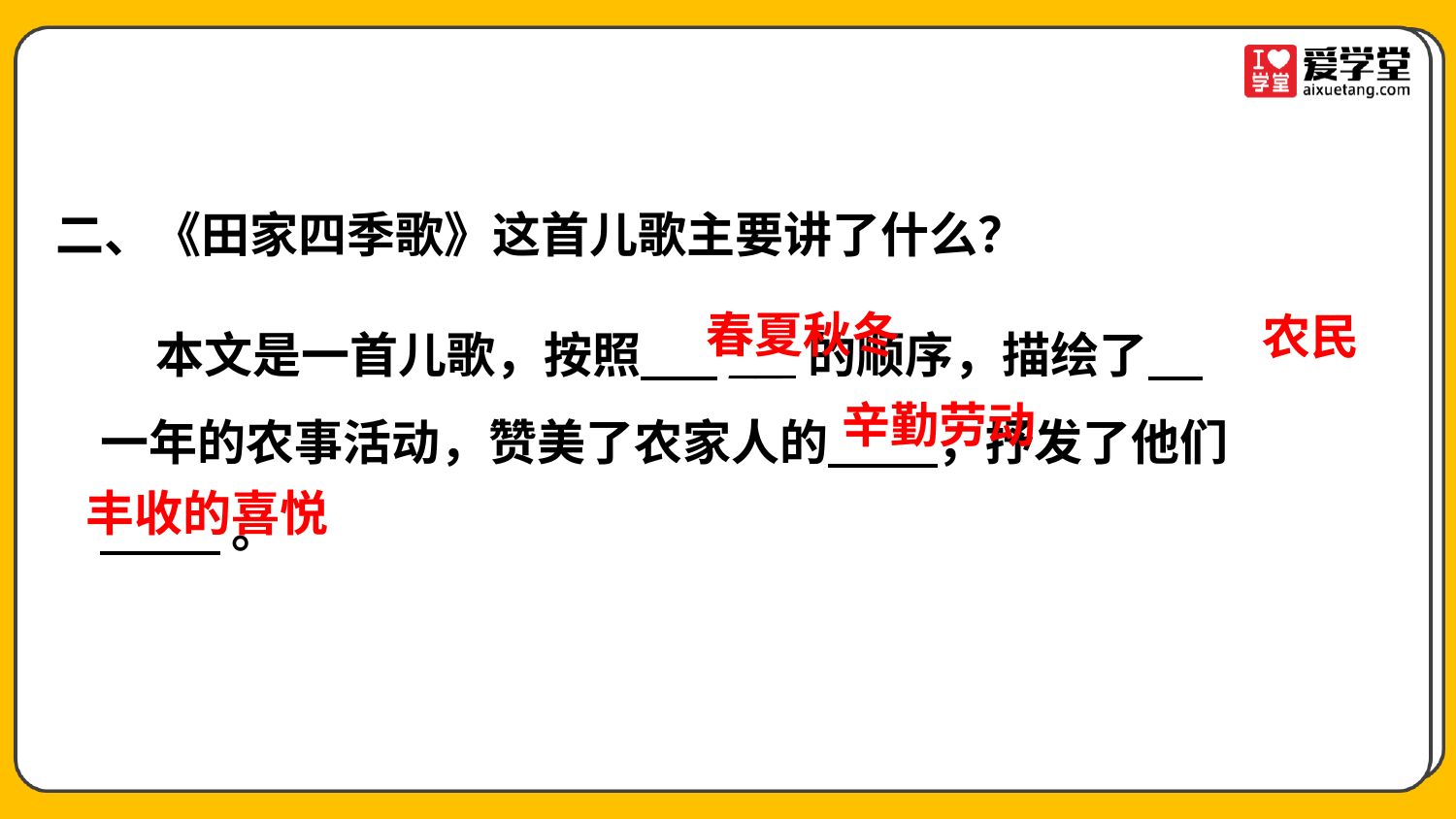

二、《田家四季歌》这首儿歌主要讲了什么？
    本文是一首儿歌，按照       __ 的顺序，描绘了
一年的农事活动，赞美了农家人的          ，抒发了他们
           。
春夏秋冬
农民
辛勤劳动
丰收的喜悦